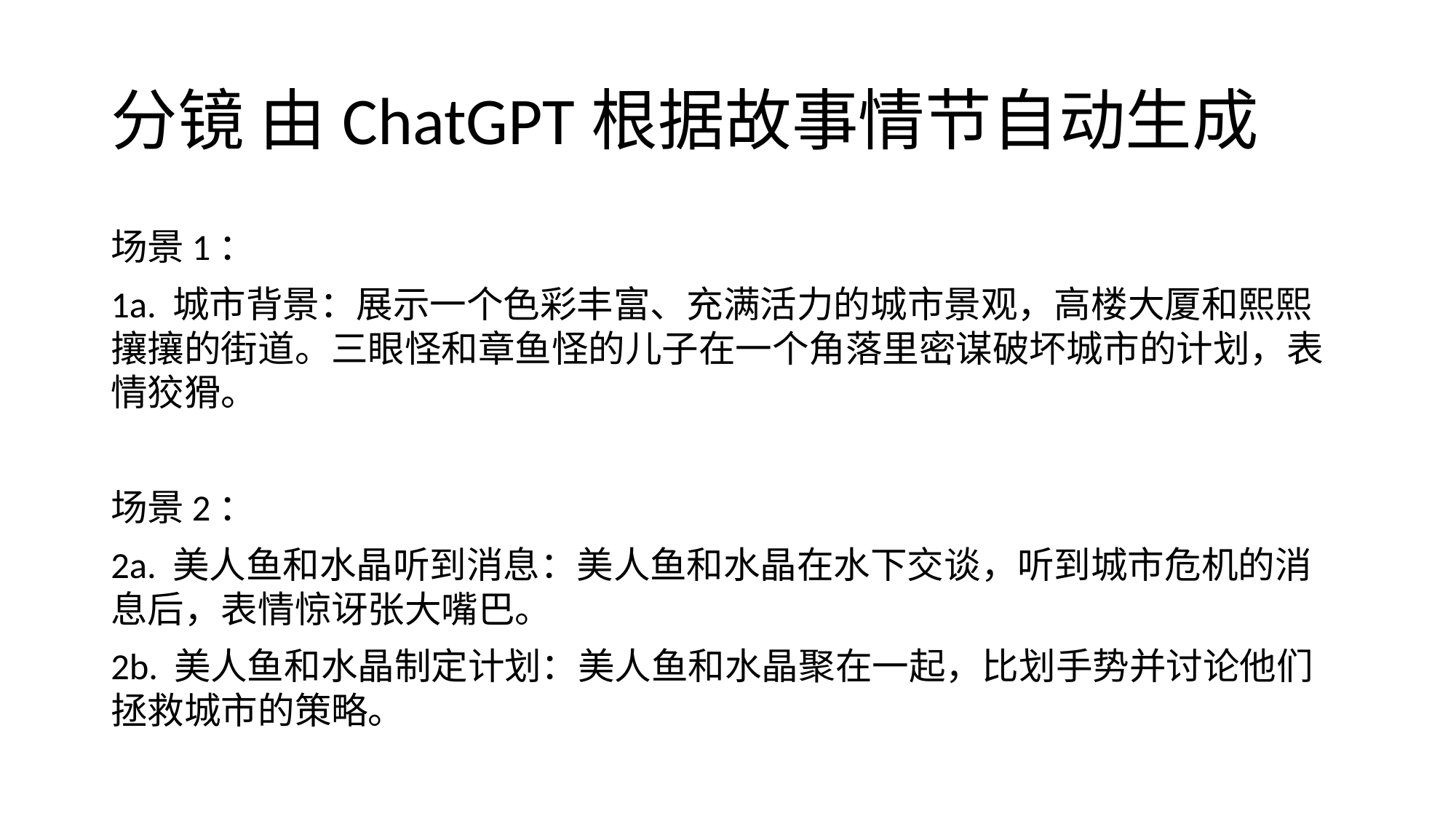

# 分镜 由ChatGPT根据故事情节自动生成
场景1：
1a. 城市背景：展示一个色彩丰富、充满活力的城市景观，高楼大厦和熙熙攘攘的街道。三眼怪和章鱼怪的儿子在一个角落里密谋破坏城市的计划，表情狡猾。

场景2：
2a. 美人鱼和水晶听到消息：美人鱼和水晶在水下交谈，听到城市危机的消息后，表情惊讶张大嘴巴。
2b. 美人鱼和水晶制定计划：美人鱼和水晶聚在一起，比划手势并讨论他们拯救城市的策略。